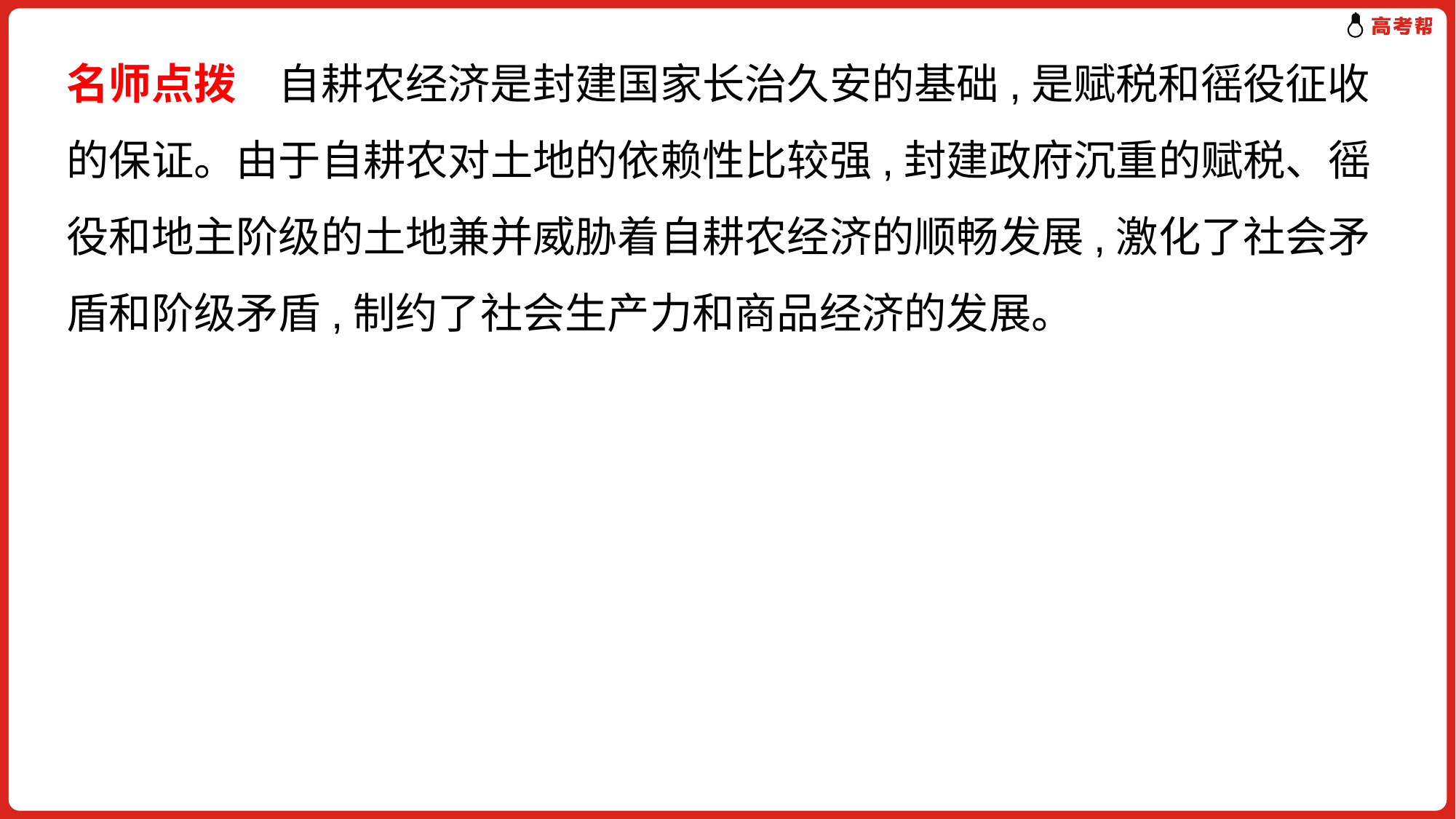

名师点拨　自耕农经济是封建国家长治久安的基础,是赋税和徭役征收的保证。由于自耕农对土地的依赖性比较强,封建政府沉重的赋税、徭役和地主阶级的土地兼并威胁着自耕农经济的顺畅发展,激化了社会矛盾和阶级矛盾,制约了社会生产力和商品经济的发展。